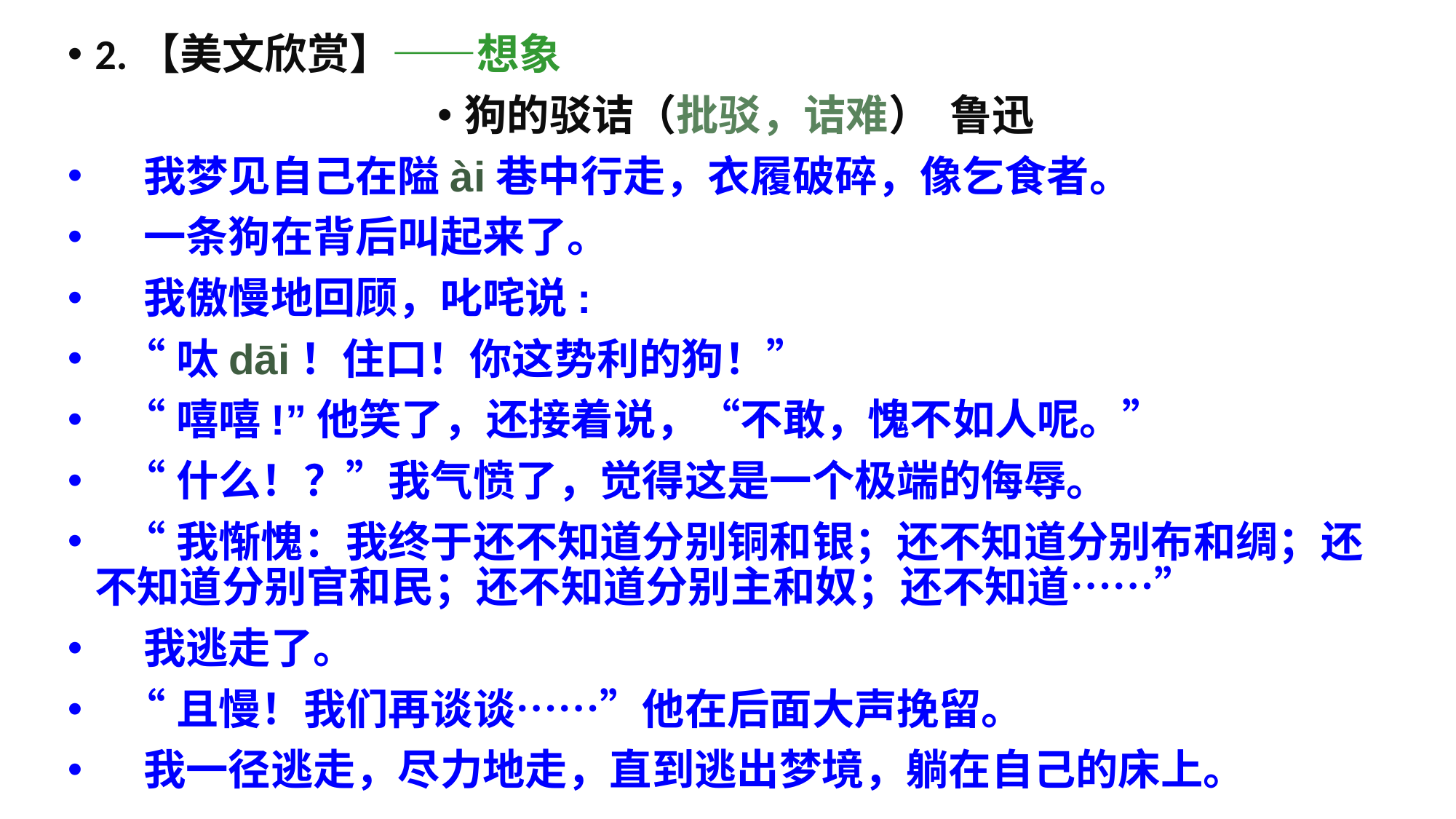

2.【美文欣赏】——想象
狗的驳诘（批驳，诘难）  鲁迅
    我梦见自己在隘ài巷中行走，衣履破碎，像乞食者。
    一条狗在背后叫起来了。
    我傲慢地回顾，叱咤说:
   “呔dāi！住口！你这势利的狗！”
   “嘻嘻!”他笑了，还接着说，“不敢，愧不如人呢。”
   “什么！？”我气愤了，觉得这是一个极端的侮辱。
   “我惭愧：我终于还不知道分别铜和银；还不知道分别布和绸；还不知道分别官和民；还不知道分别主和奴；还不知道……”
    我逃走了。
   “且慢！我们再谈谈……”他在后面大声挽留。
    我一径逃走，尽力地走，直到逃出梦境，躺在自己的床上。